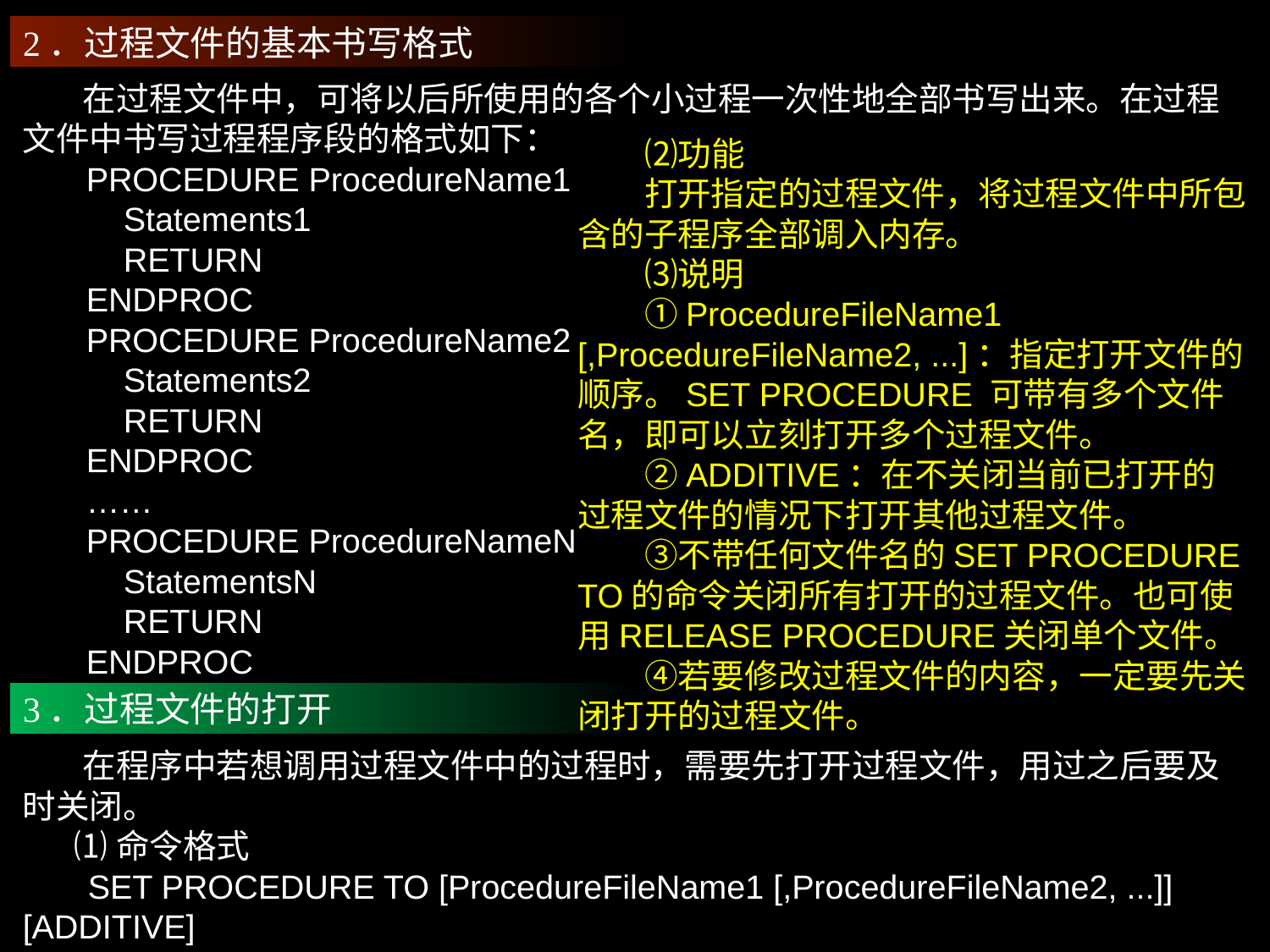

2．过程文件的基本书写格式
       在过程文件中，可将以后所使用的各个小过程一次性地全部书写出来。在过程文件中书写过程程序段的格式如下：
PROCEDURE ProcedureName1
    Statements1
    RETURN
ENDPROC
PROCEDURE ProcedureName2
    Statements2
    RETURN
ENDPROC
……
PROCEDURE ProcedureNameN
    StatementsN
    RETURN
ENDPROC
　　⑵功能
　　打开指定的过程文件，将过程文件中所包含的子程序全部调入内存。
　　⑶说明
　　①ProcedureFileName1 [,ProcedureFileName2, ...]：指定打开文件的顺序。SET PROCEDURE 可带有多个文件名，即可以立刻打开多个过程文件。
　　②ADDITIVE：在不关闭当前已打开的过程文件的情况下打开其他过程文件。
　　③不带任何文件名的SET PROCEDURE TO的命令关闭所有打开的过程文件。也可使用RELEASE PROCEDURE关闭单个文件。
　　④若要修改过程文件的内容，一定要先关闭打开的过程文件。
3．过程文件的打开
       在程序中若想调用过程文件中的过程时，需要先打开过程文件，用过之后要及时关闭。
       ⑴命令格式
       SET PROCEDURE TO [ProcedureFileName1 [,ProcedureFileName2, ...]] [ADDITIVE]